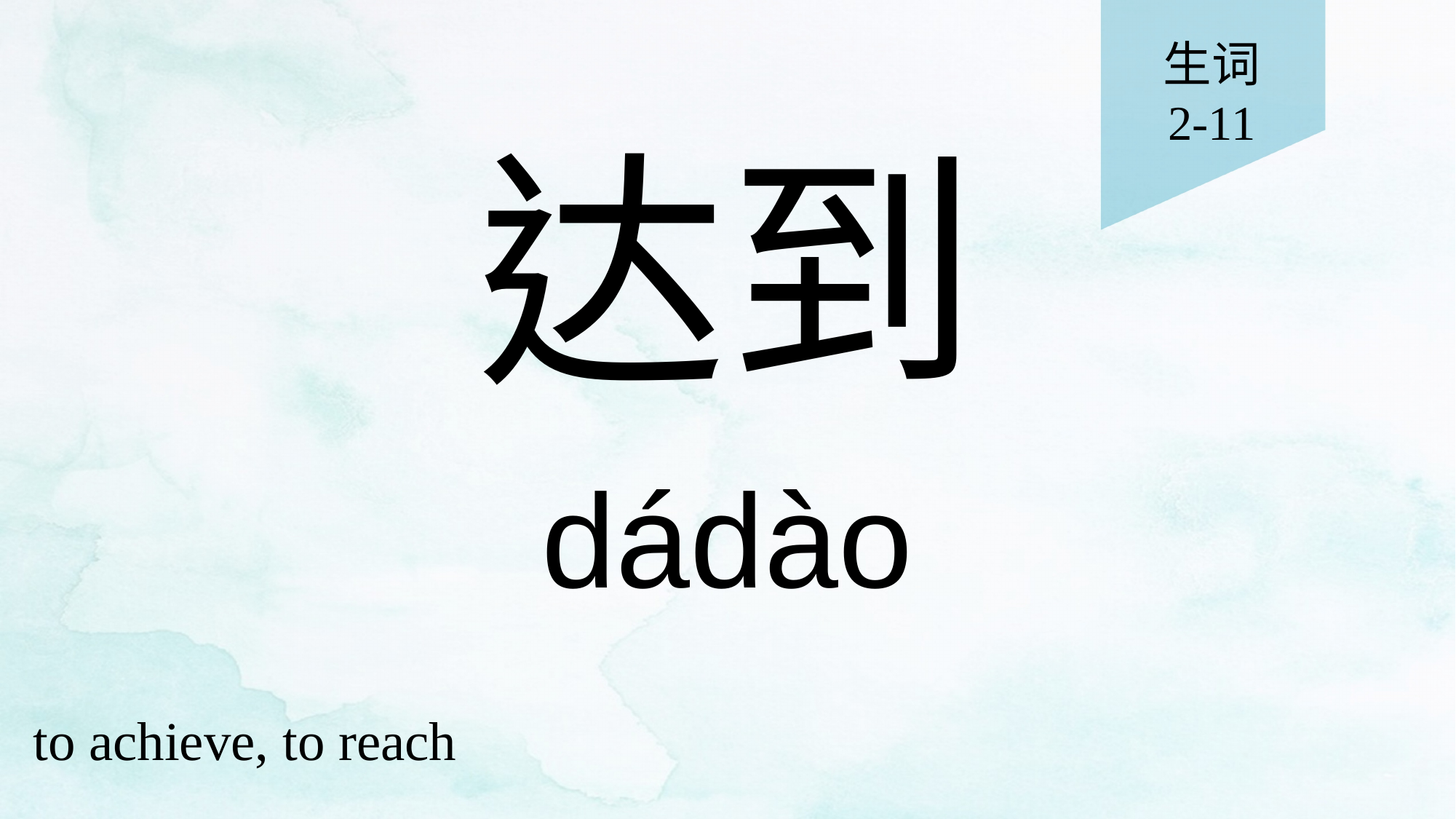

生词
2-11
# 达到
dádào
to achieve, to reach